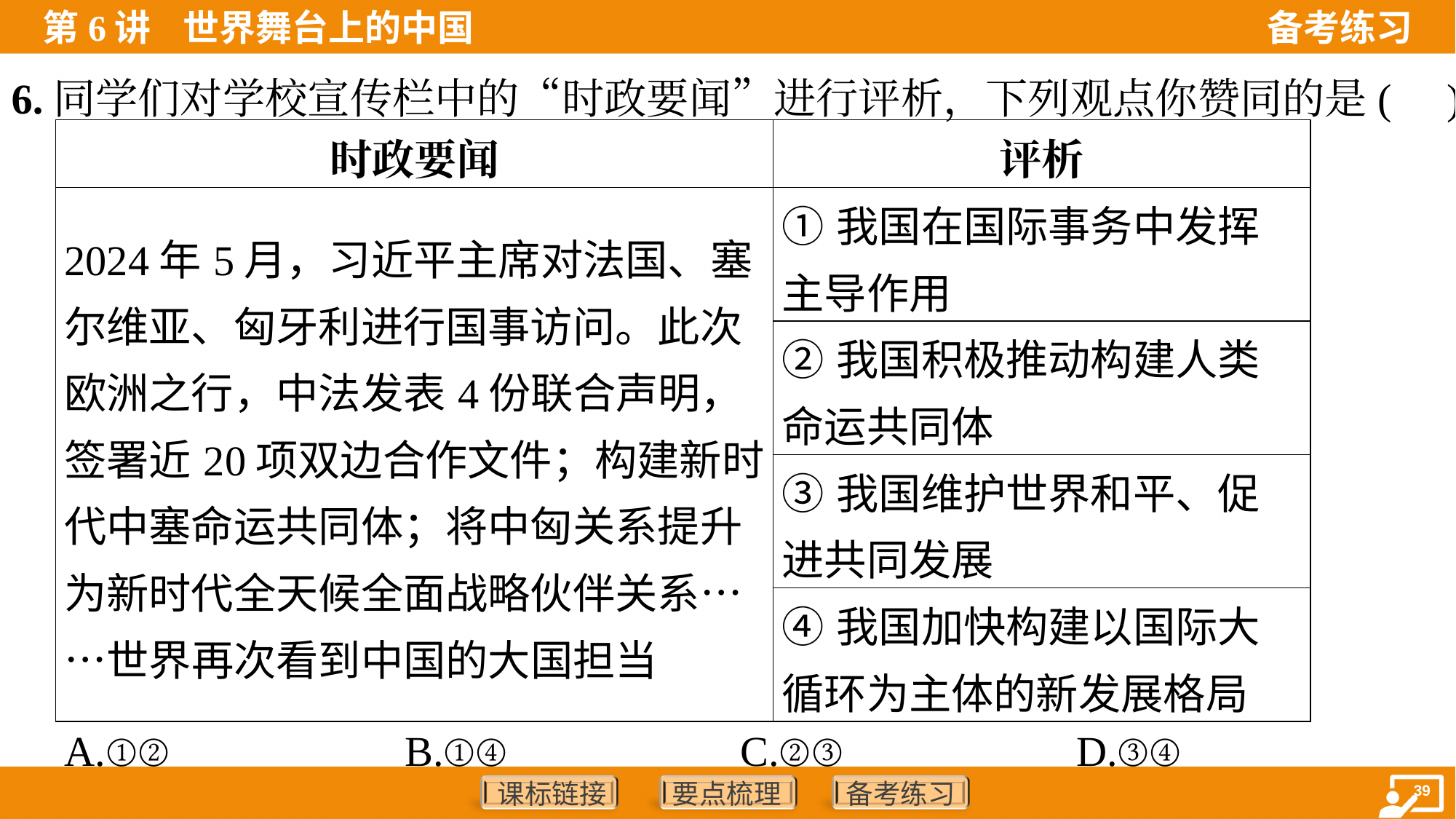

6.同学们对学校宣传栏中的“时政要闻”进行评析，下列观点你赞同的是(     )
| 时政要闻 | 评析 |
| --- | --- |
| 2024年5月，习近平主席对法国、塞尔维亚、匈牙利进行国事访问。此次欧洲之行，中法发表4份联合声明，签署近20项双边合作文件；构建新时代中塞命运共同体；将中匈关系提升为新时代全天候全面战略伙伴关系……世界再次看到中国的大国担当 | ①我国在国际事务中发挥主导作用 |
|  | ②我国积极推动构建人类命运共同体 |
|  | ③我国维护世界和平、促进共同发展 |
|  | ④我国加快构建以国际大循环为主体的新发展格局 |
A.①②	B.①④	C.②③	D.③④